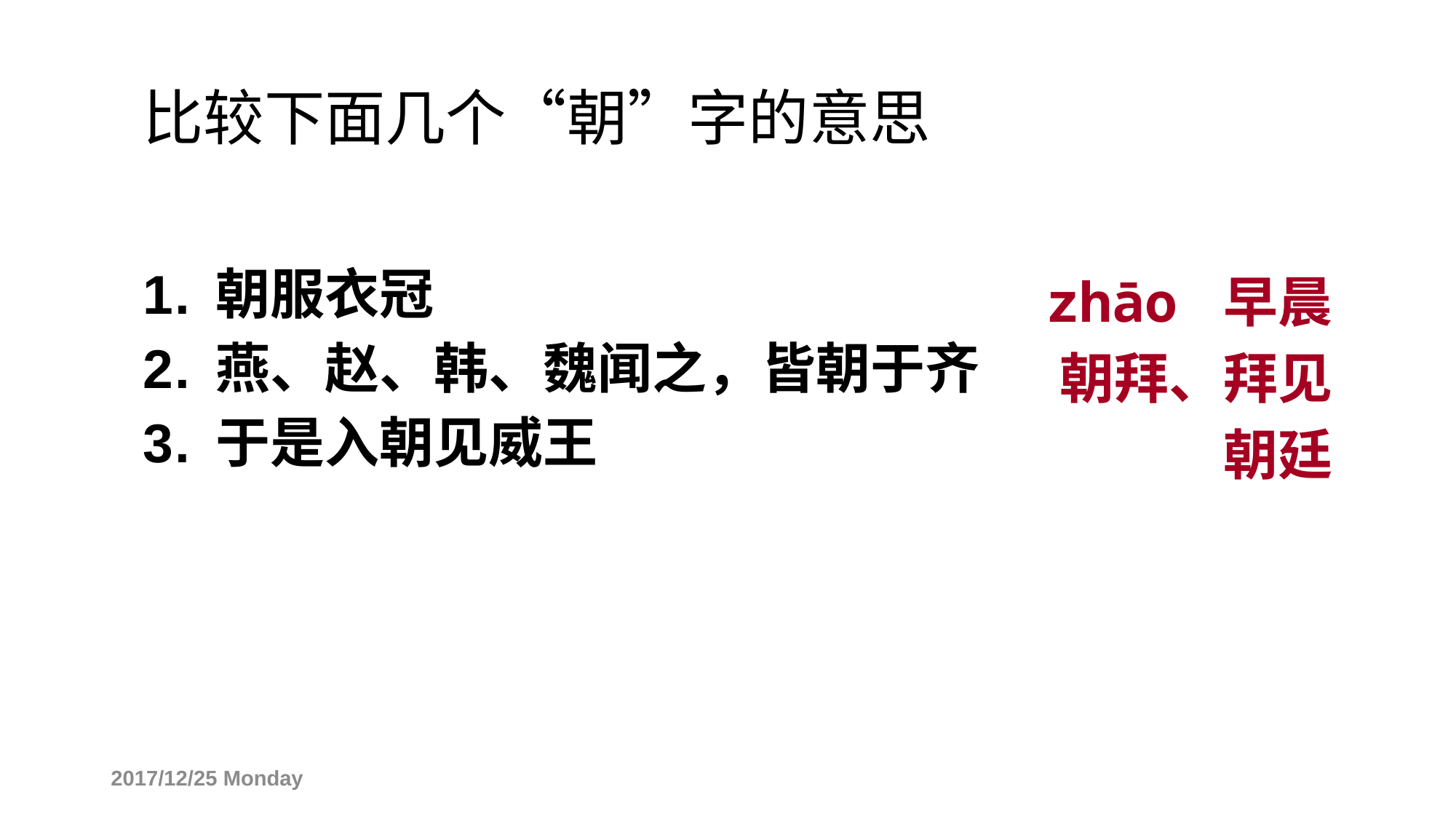

# 比较下面几个“朝”字的意思
朝服衣冠
燕、赵、韩、魏闻之，皆朝于齐
于是入朝见威王
zhāo 早晨
朝拜、拜见
朝廷
2017/12/25 Monday